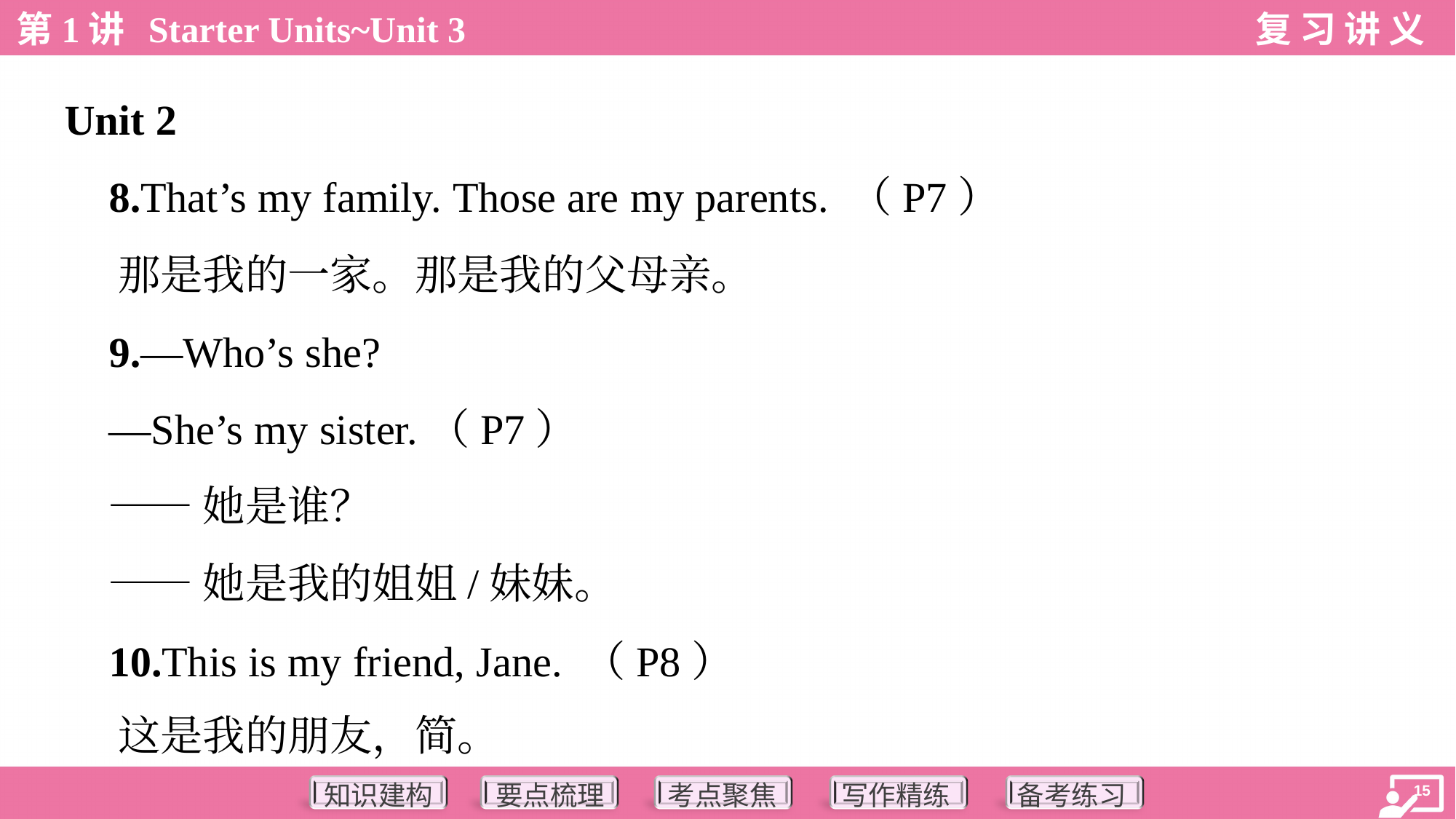

Unit 2
    8.That’s my family. Those are my parents. （P7）
    那是我的一家。那是我的父母亲。
    9.—Who’s she?
    —She’s my sister.（P7）
    ——她是谁？
    ——她是我的姐姐/妹妹。
    10.This is my friend, Jane. （P8）
    这是我的朋友，简。